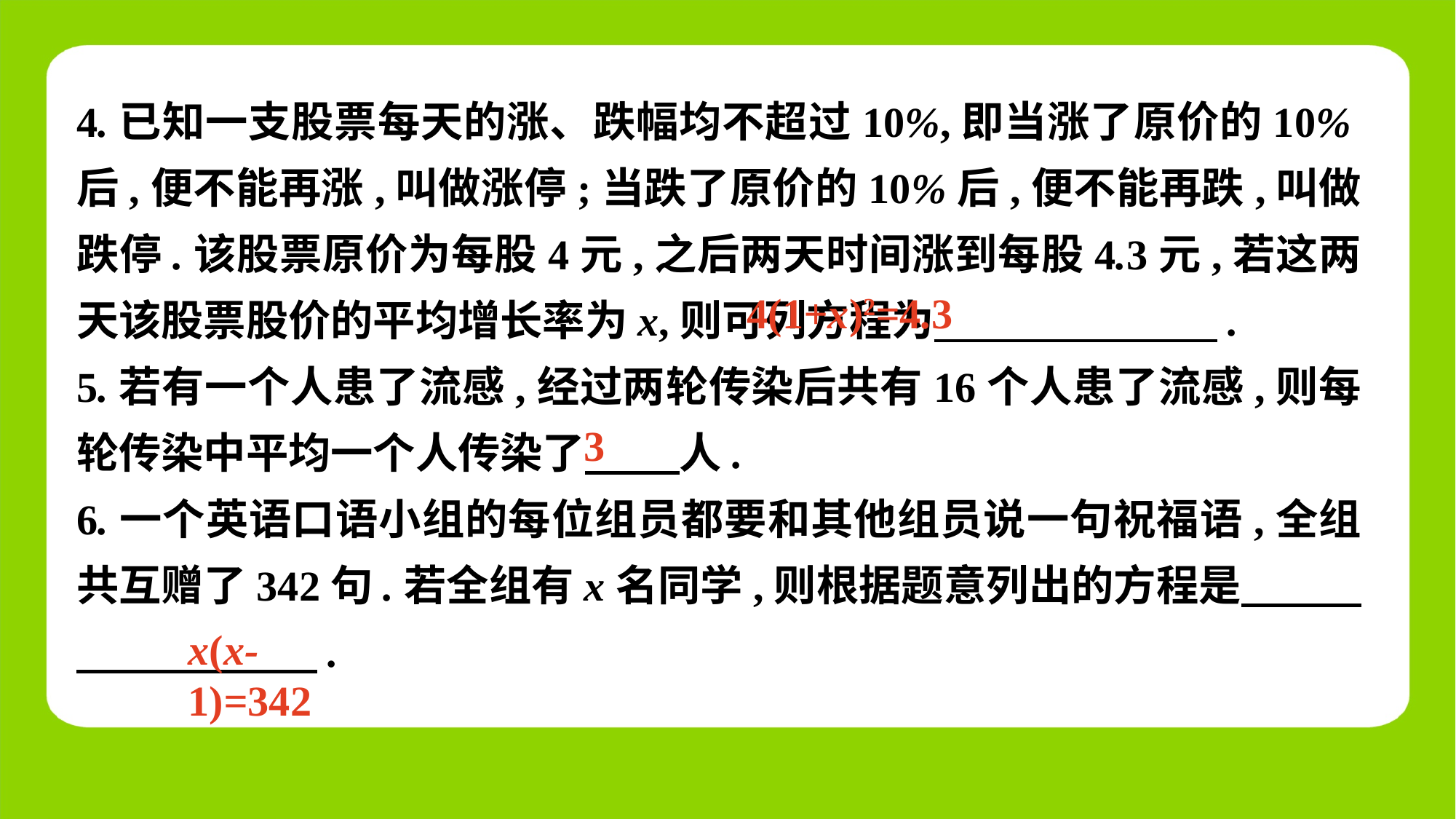

4.已知一支股票每天的涨、跌幅均不超过10%,即当涨了原价的10%后,便不能再涨,叫做涨停;当跌了原价的10%后,便不能再跌,叫做跌停.该股票原价为每股4元,之后两天时间涨到每股4.3元,若这两天该股票股价的平均增长率为x,则可列方程为　                         .
5.若有一个人患了流感,经过两轮传染后共有16个人患了流感,则每轮传染中平均一个人传染了　 　人.
6.一个英语口语小组的每位组员都要和其他组员说一句祝福语,全组共互赠了342句.若全组有x名同学,则根据题意列出的方程是　                                  .
4(1+x)2=4.3
3
x(x-1)=342